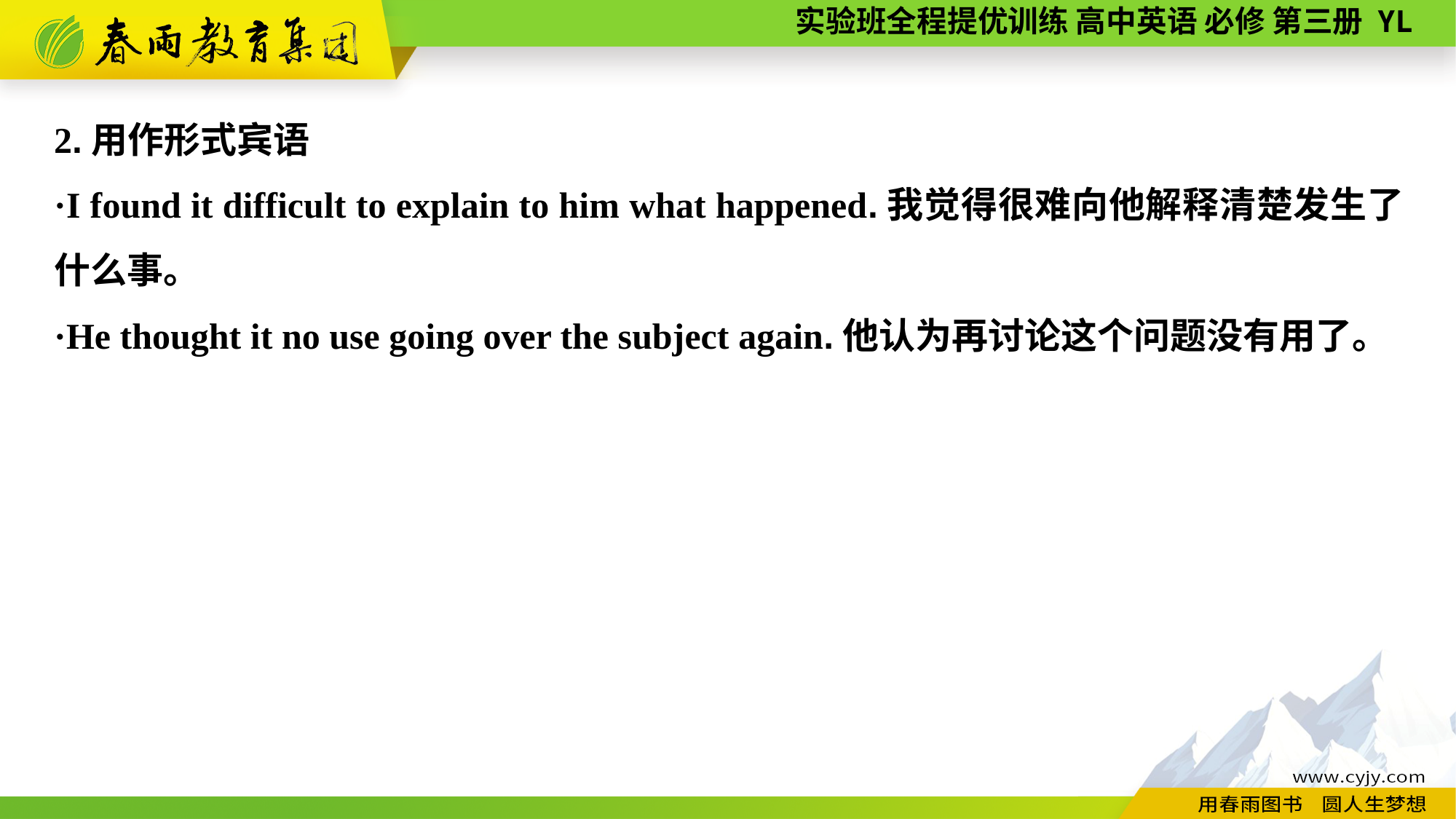

2.用作形式宾语
·I found it difficult to explain to him what happened.我觉得很难向他解释清楚发生了什么事。
·He thought it no use going over the subject again.他认为再讨论这个问题没有用了。